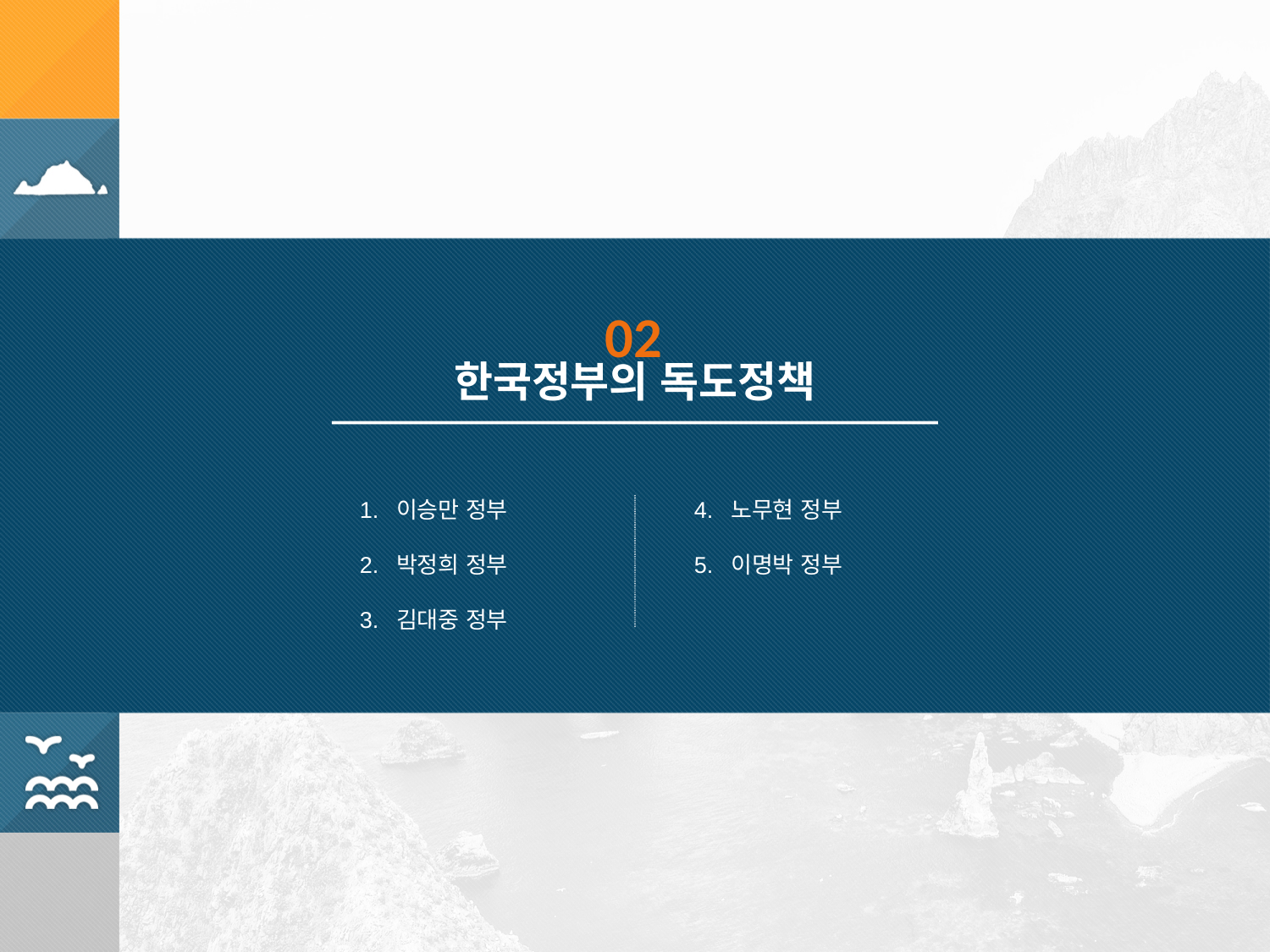

02
한국정부의 독도정책

 이승만 정부
 박정희 정부
 김대중 정부
 노무현 정부
 이명박 정부